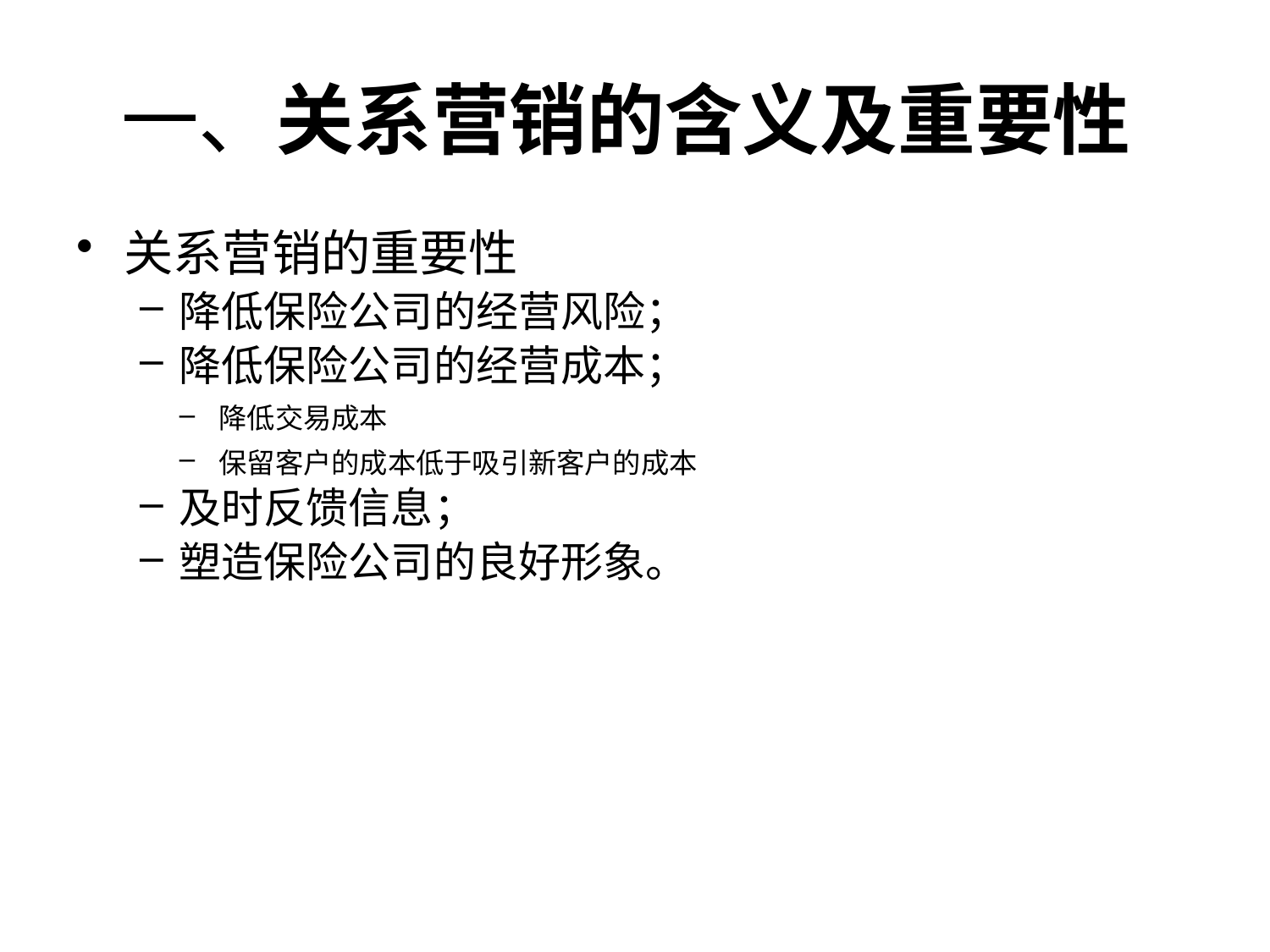

# 一、关系营销的含义及重要性
关系营销的重要性
降低保险公司的经营风险；
降低保险公司的经营成本；
降低交易成本
保留客户的成本低于吸引新客户的成本
及时反馈信息；
塑造保险公司的良好形象。